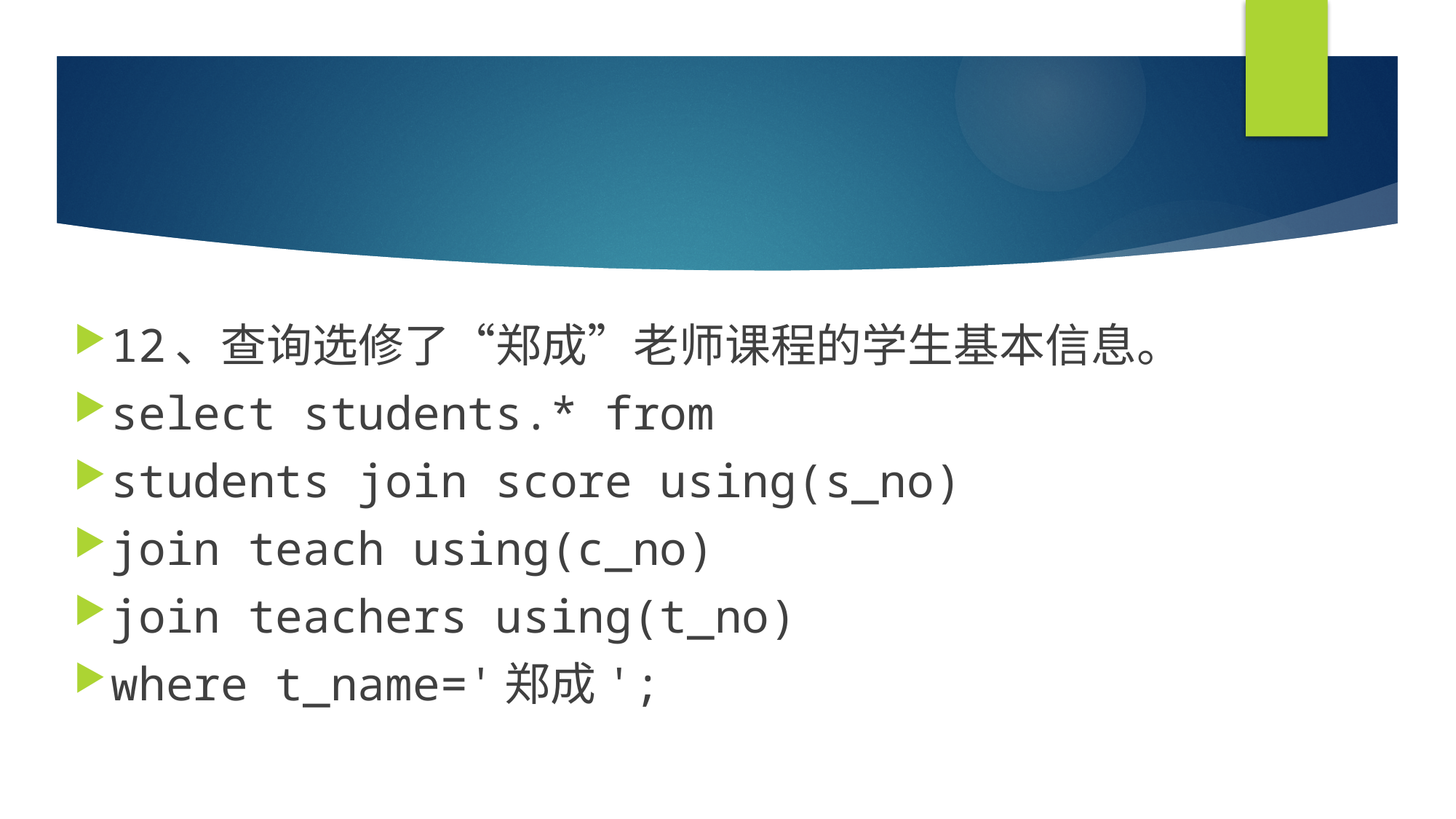

#
12、查询选修了“郑成”老师课程的学生基本信息。
select students.* from
students join score using(s_no)
join teach using(c_no)
join teachers using(t_no)
where t_name='郑成';